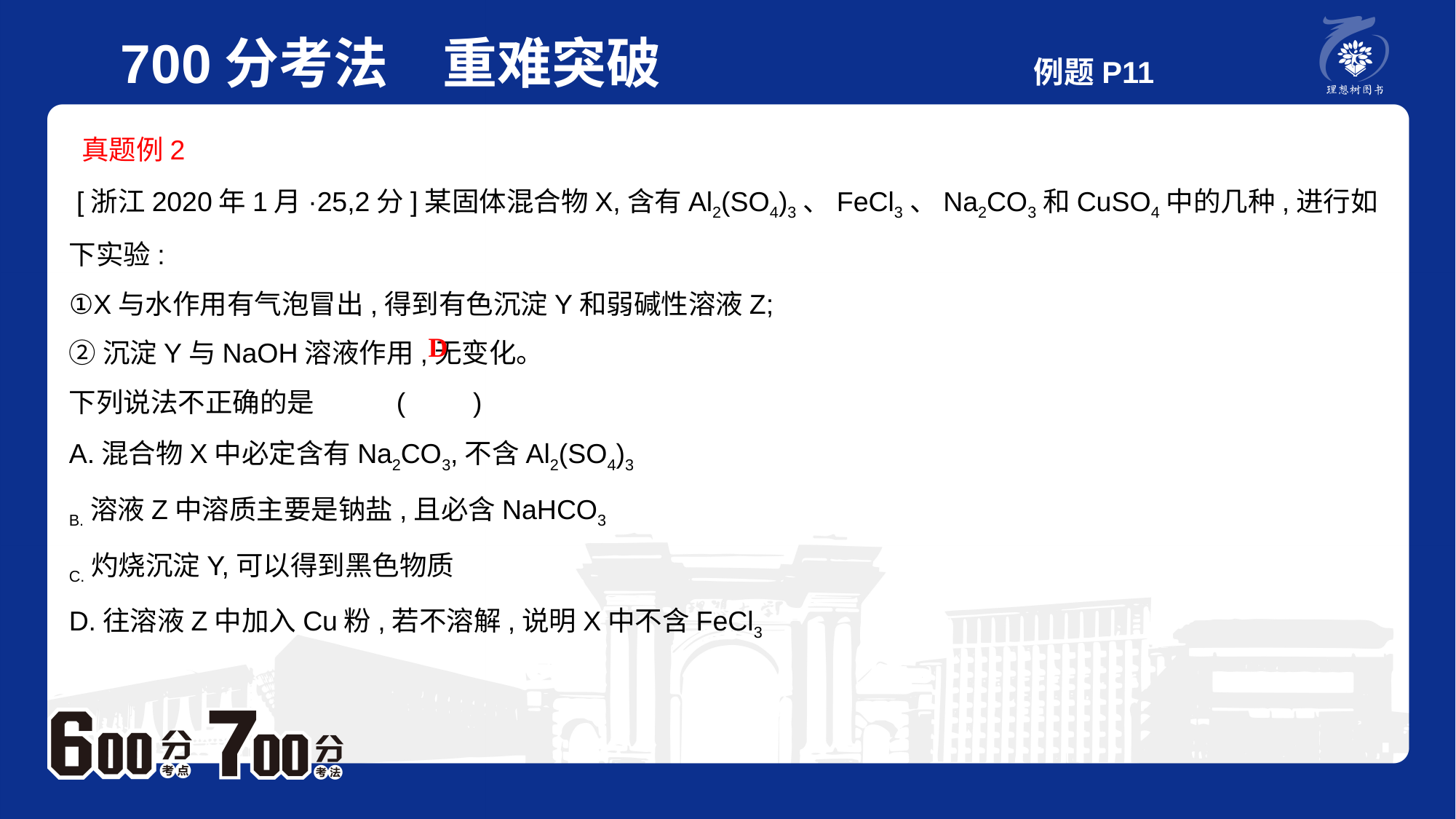

700分考法　重难突破                               例题P11
 真题例2
 [浙江2020年1月·25,2分]某固体混合物X,含有Al2(SO4)3、FeCl3、Na2CO3和CuSO4中的几种,进行如下实验:①X与水作用有气泡冒出,得到有色沉淀Y和弱碱性溶液Z;②沉淀Y与NaOH溶液作用,无变化。下列说法不正确的是	(　　)A.混合物X中必定含有Na2CO3,不含Al2(SO4)3B.溶液Z中溶质主要是钠盐,且必含NaHCO3C.灼烧沉淀Y,可以得到黑色物质D.往溶液Z中加入Cu粉,若不溶解,说明X中不含FeCl3
D